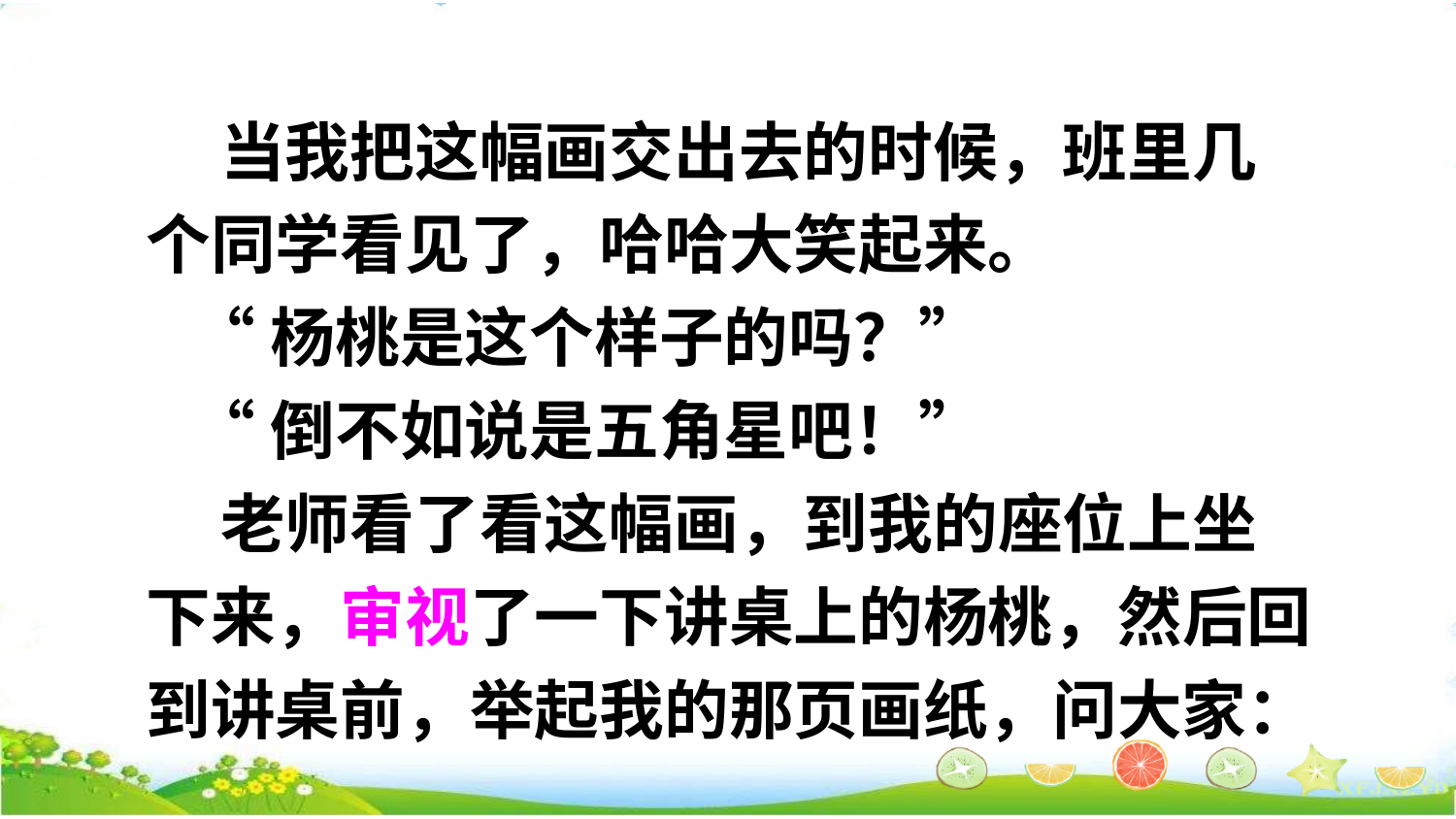

当我把这幅画交出去的时候，班里几个同学看见了，哈哈大笑起来。
   “杨桃是这个样子的吗？”
   “倒不如说是五角星吧！”
    老师看了看这幅画，到我的座位上坐下来，审视了一下讲桌上的杨桃，然后回到讲桌前，举起我的那页画纸，问大家：